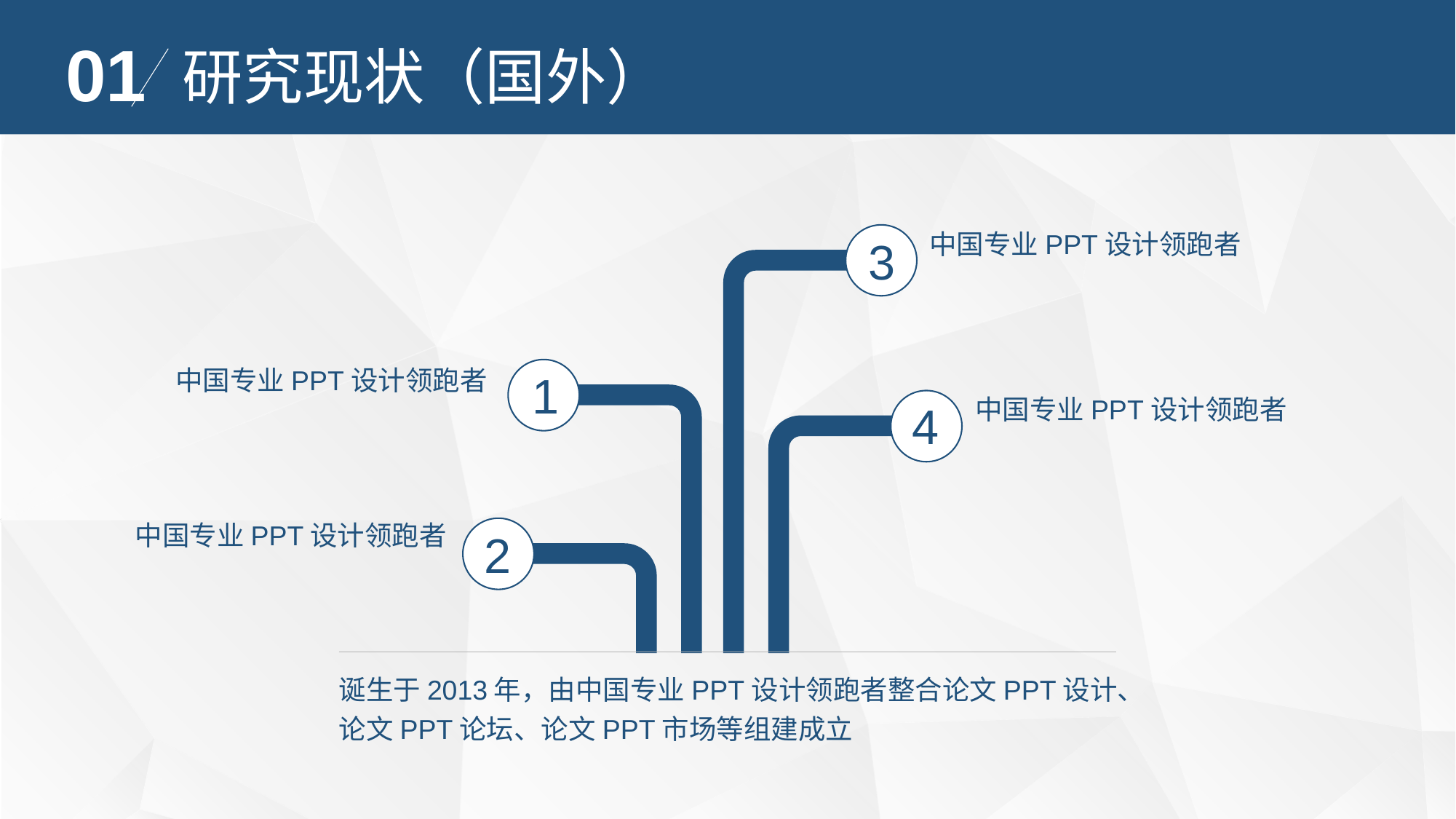

01
研究现状（国外）
中国专业PPT设计领跑者
D

C

B

A

3
中国专业PPT设计领跑者
1
中国专业PPT设计领跑者
4
中国专业PPT设计领跑者
2
诞生于2013年，由中国专业PPT设计领跑者整合论文PPT设计、论文PPT论坛、论文PPT市场等组建成立